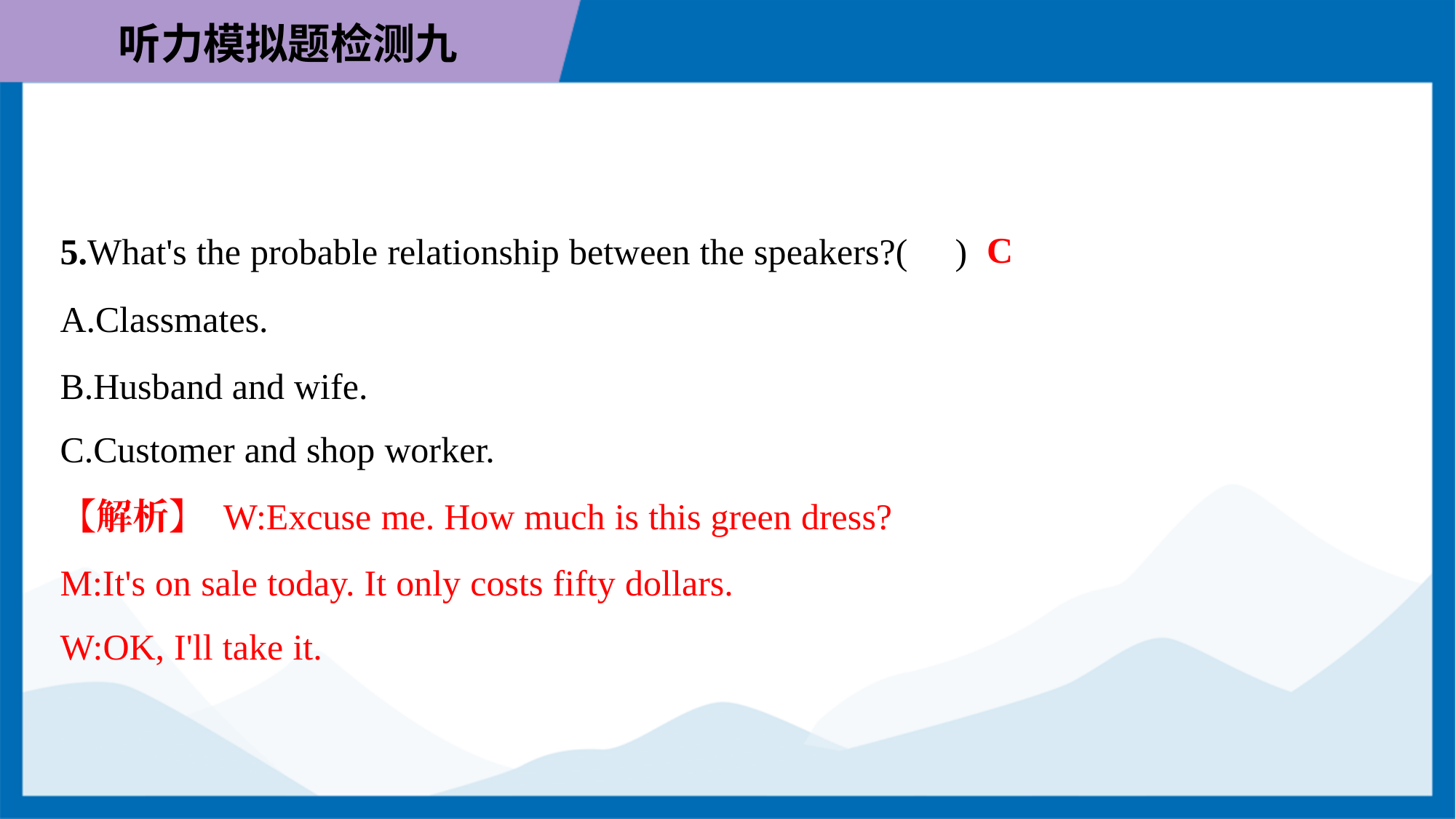

C
5.What's the probable relationship between the speakers?(     )
A.Classmates.
B.Husband and wife.
C.Customer and shop worker.
【解析】 W:Excuse me. How much is this green dress?
M:It's on sale today. It only costs fifty dollars.
W:OK, I'll take it.